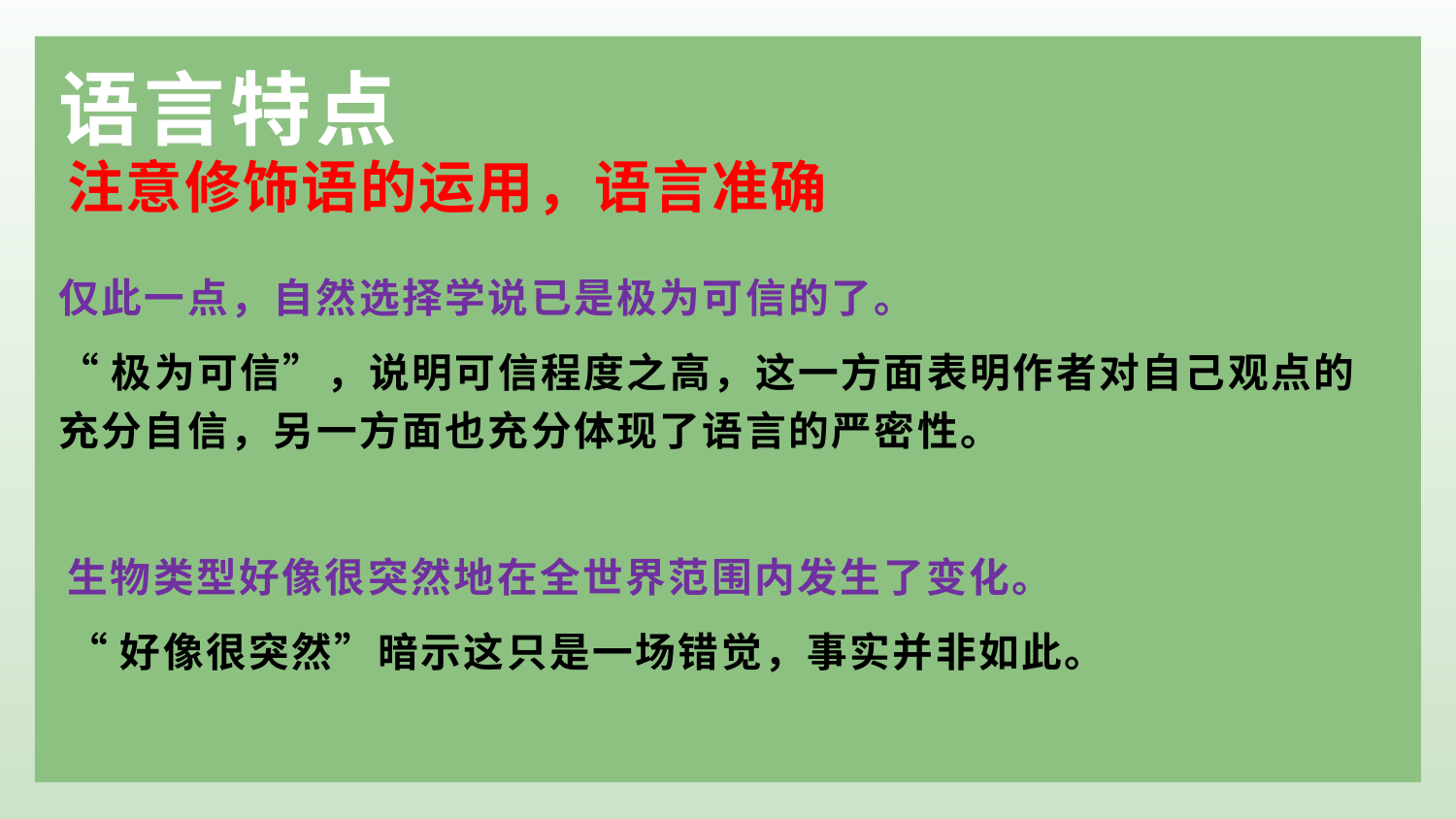

语言特点
注意修饰语的运用，语言准确
仅此一点，自然选择学说已是极为可信的了。
“极为可信”，说明可信程度之高，这一方面表明作者对自己观点的充分自信，另一方面也充分体现了语言的严密性。
生物类型好像很突然地在全世界范围内发生了变化。
“好像很突然”暗示这只是一场错觉，事实并非如此。